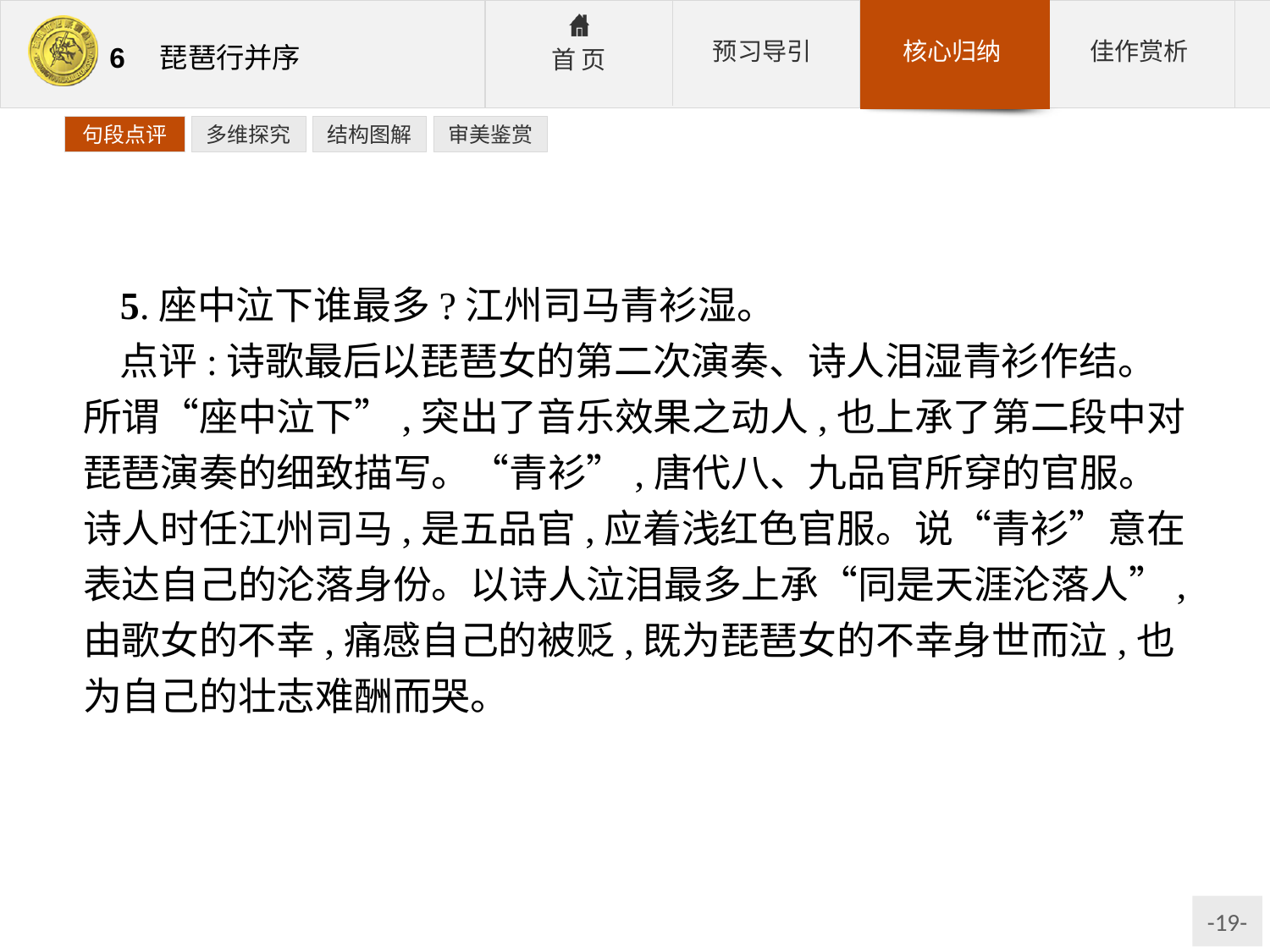

句段点评
多维探究
结构图解
审美鉴赏
5.座中泣下谁最多?江州司马青衫湿。
点评:诗歌最后以琵琶女的第二次演奏、诗人泪湿青衫作结。所谓“座中泣下”,突出了音乐效果之动人,也上承了第二段中对琵琶演奏的细致描写。“青衫”,唐代八、九品官所穿的官服。诗人时任江州司马,是五品官,应着浅红色官服。说“青衫”意在表达自己的沦落身份。以诗人泣泪最多上承“同是天涯沦落人”,由歌女的不幸,痛感自己的被贬,既为琵琶女的不幸身世而泣,也为自己的壮志难酬而哭。